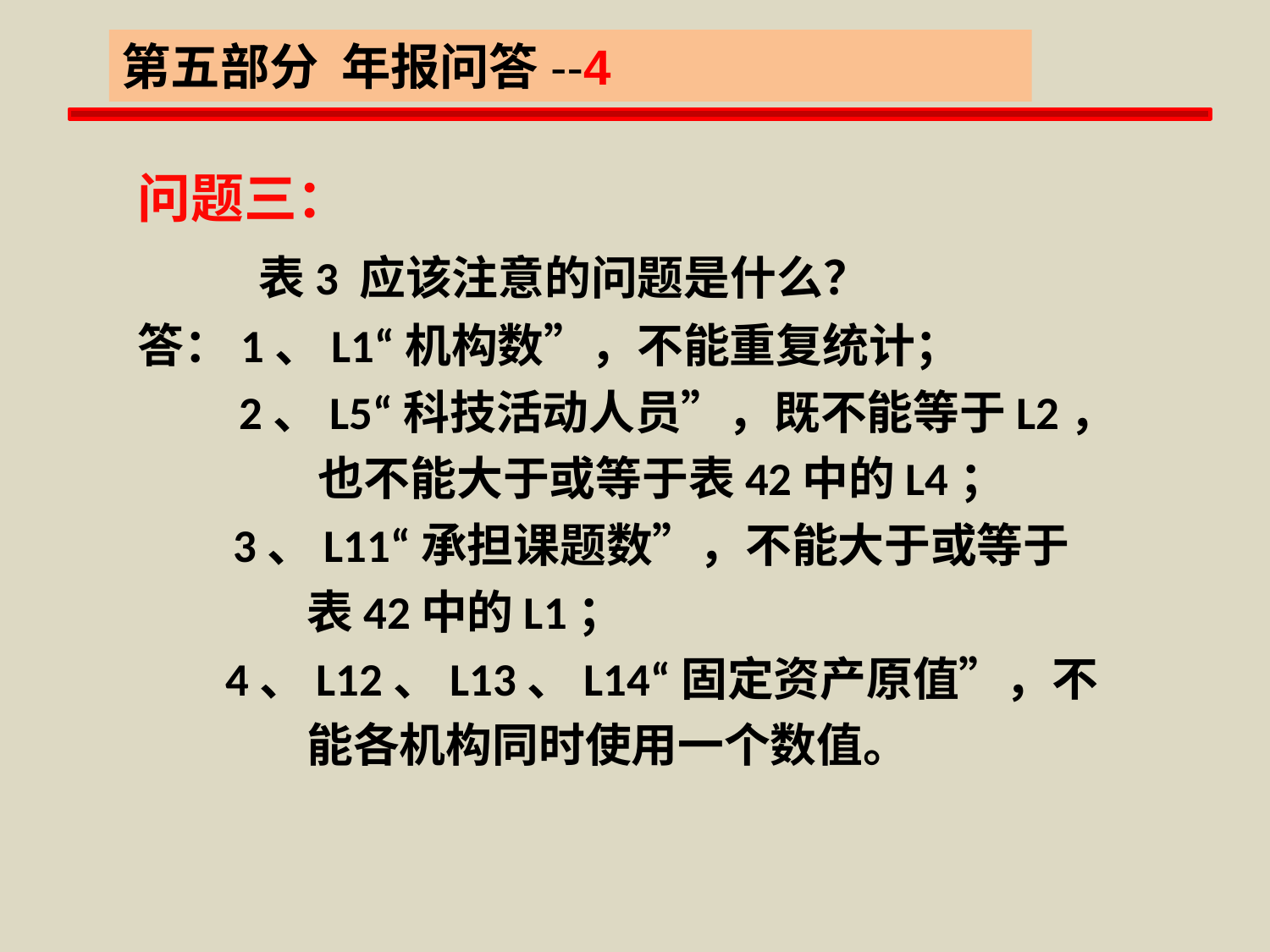

第五部分  年报问答--4
全国普通高等学校科技统计年报培训教材

问题三：
         表3 应该注意的问题是什么？
答：1、L1“机构数”，不能重复统计；
         2、L5“科技活动人员”，既不能等于L2，
     也不能大于或等于表42中的L4；
         3、L11“承担课题数”，不能大于或等于
               表42中的L1；
      4、L12、L13、L14“固定资产原值”，不
               能各机构同时使用一个数值。